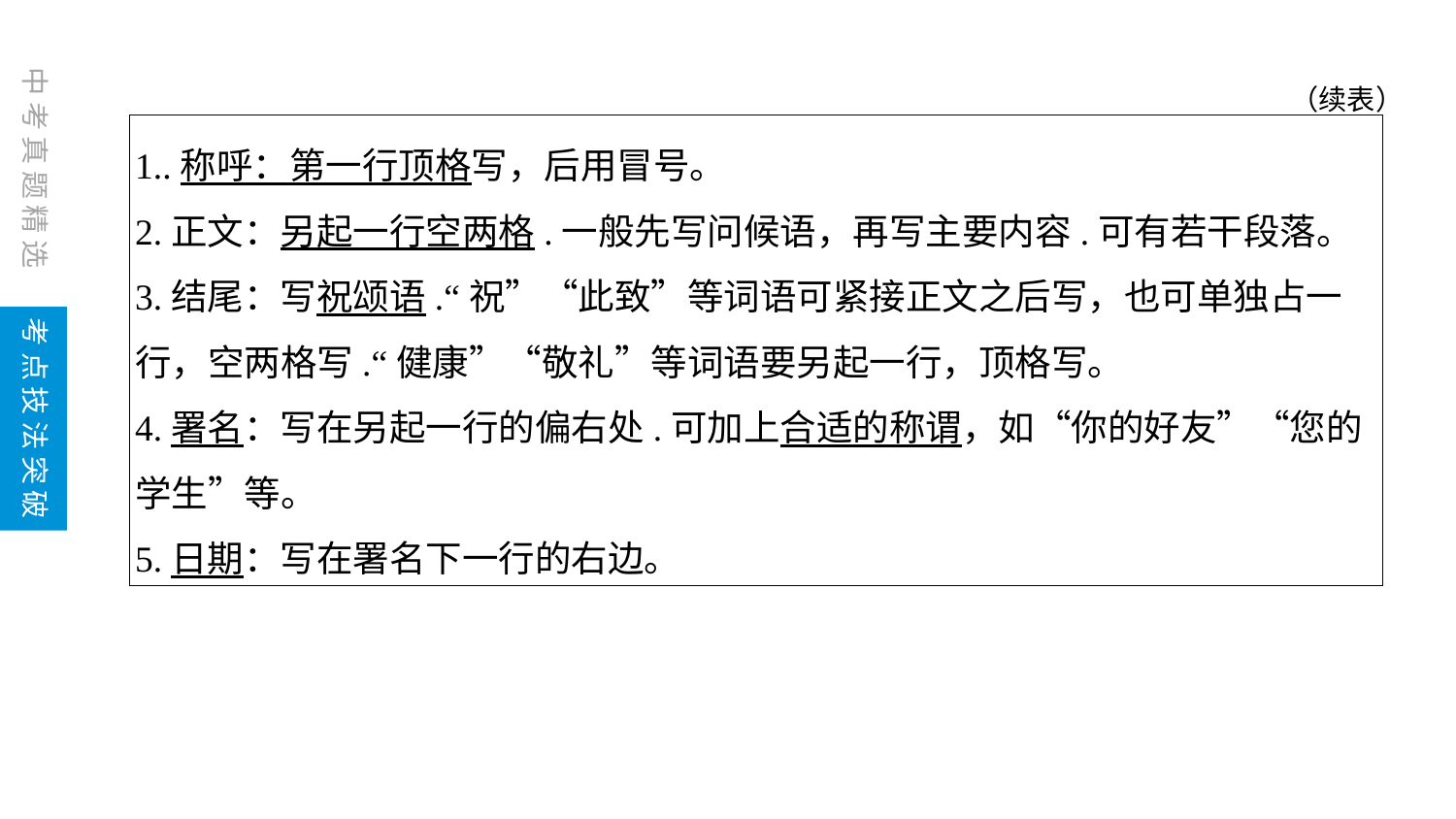

（续表）
1..称呼：第一行顶格写，后用冒号。
2.正文：另起一行空两格.一般先写问候语，再写主要内容.可有若干段落。
3.结尾：写祝颂语.“祝”“此致”等词语可紧接正文之后写，也可单独占一行，空两格写.“健康”“敬礼”等词语要另起一行，顶格写。
4.署名：写在另起一行的偏右处.可加上合适的称谓，如“你的好友”“您的学生”等。
5.日期：写在署名下一行的右边。